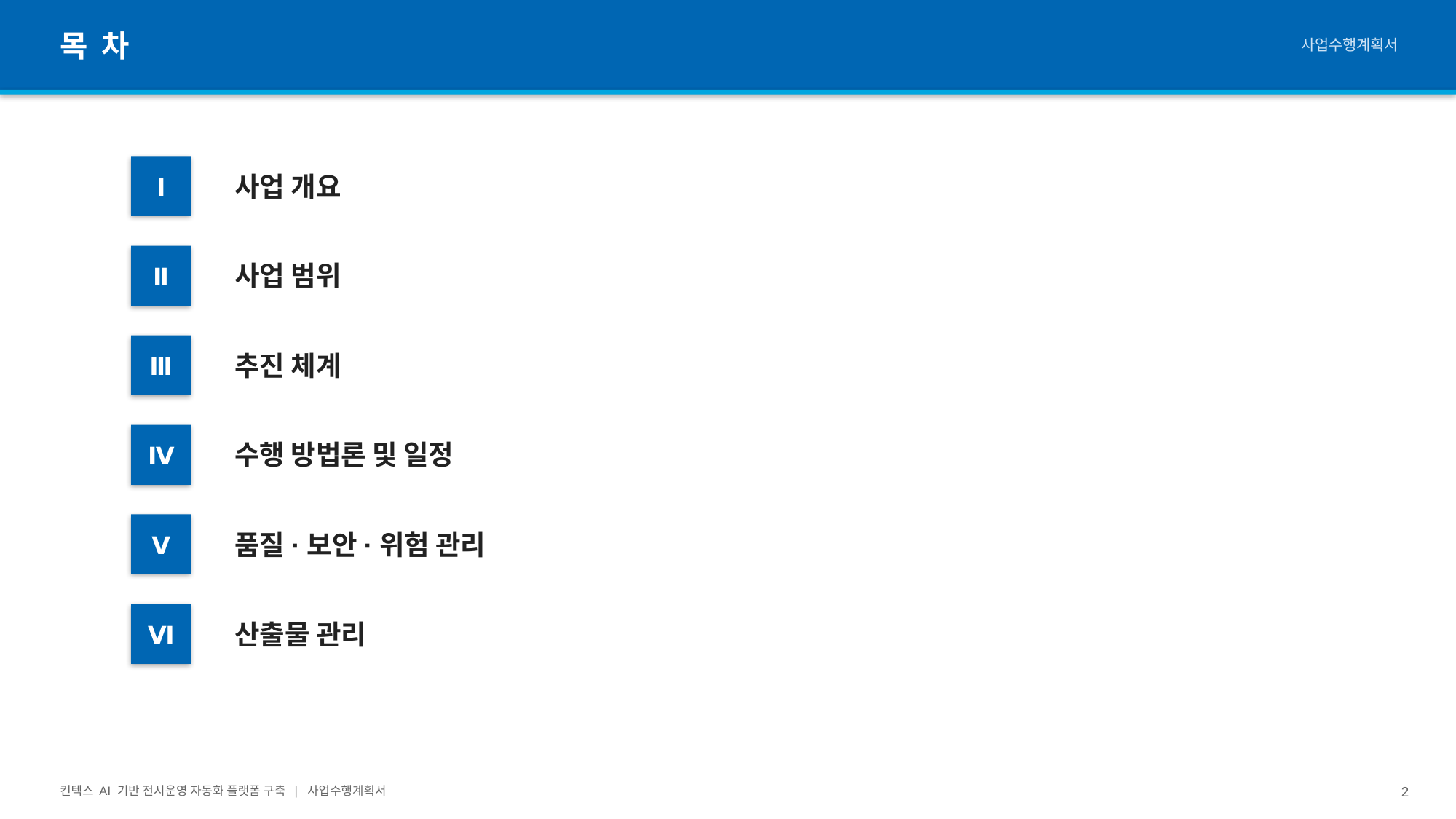

목  차
사업수행계획서

사업 개요

Ⅰ
사업 범위

Ⅱ
추진 체계

Ⅲ
수행 방법론 및 일정

Ⅳ
품질·보안·위험 관리

Ⅴ
산출물 관리

Ⅵ
킨텍스 AI 기반 전시운영 자동화 플랫폼 구축  |  사업수행계획서
2